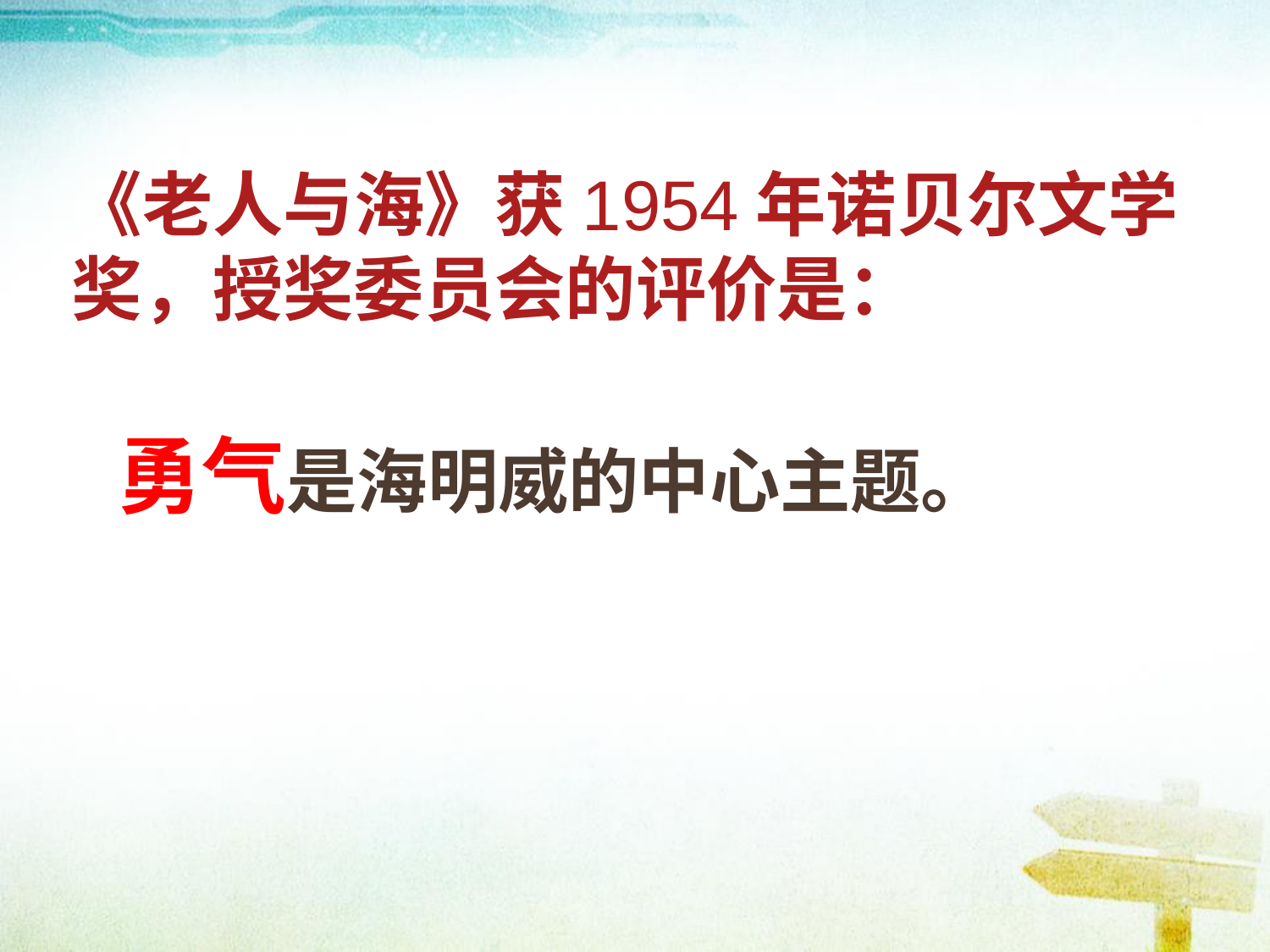

《老人与海》获1954年诺贝尔文学奖，授奖委员会的评价是：
勇气是海明威的中心主题。